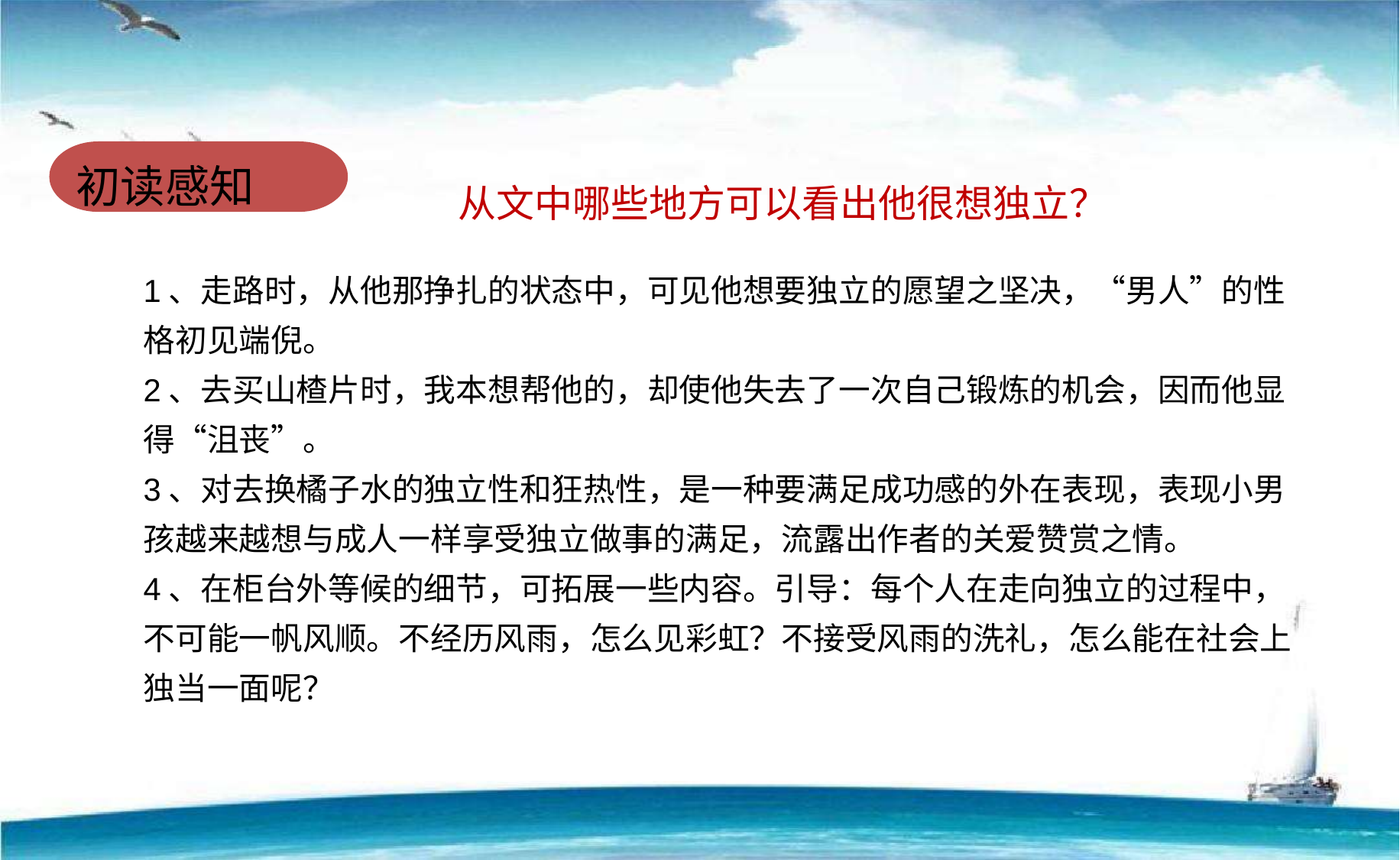

初读感知
从文中哪些地方可以看出他很想独立？
1、走路时，从他那挣扎的状态中，可见他想要独立的愿望之坚决，“男人”的性格初见端倪。
2、去买山楂片时，我本想帮他的，却使他失去了一次自己锻炼的机会，因而他显得“沮丧”。
3、对去换橘子水的独立性和狂热性，是一种要满足成功感的外在表现，表现小男孩越来越想与成人一样享受独立做事的满足，流露出作者的关爱赞赏之情。
4、在柜台外等候的细节，可拓展一些内容。引导：每个人在走向独立的过程中，不可能一帆风顺。不经历风雨，怎么见彩虹？不接受风雨的洗礼，怎么能在社会上独当一面呢？